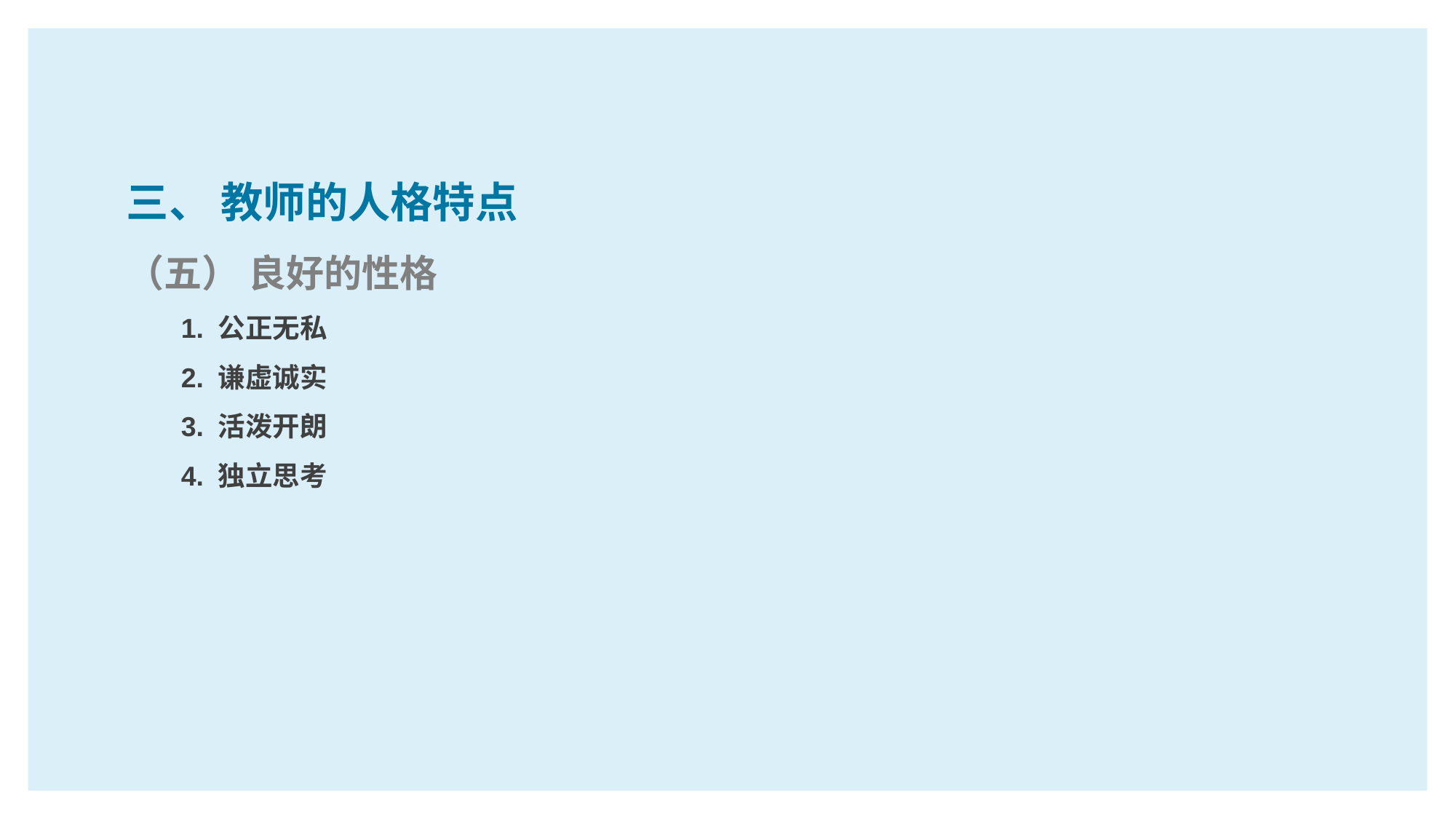

三、 教师的人格特点
（五） 良好的性格
1. 公正无私
2. 谦虚诚实
3. 活泼开朗
4. 独立思考